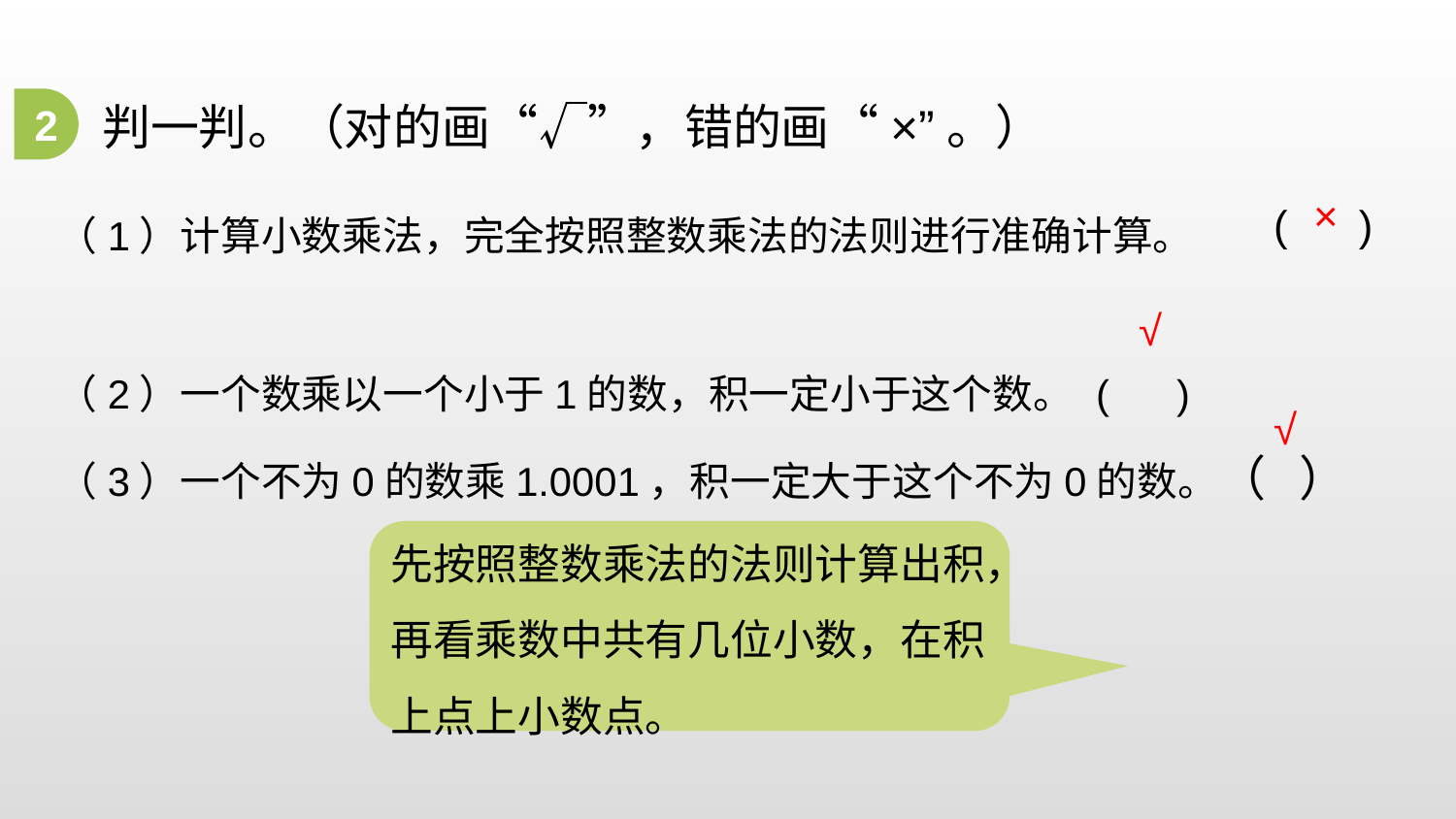

2
判一判。（对的画“√”，错的画“×”。）
(      )
（1）计算小数乘法，完全按照整数乘法的法则进行准确计算。
（2）一个数乘以一个小于1的数，积一定小于这个数。 (      )
（3）一个不为0的数乘1.0001，积一定大于这个不为0的数。（   ）

×
√
√
先按照整数乘法的法则计算出积，再看乘数中共有几位小数，在积上点上小数点。